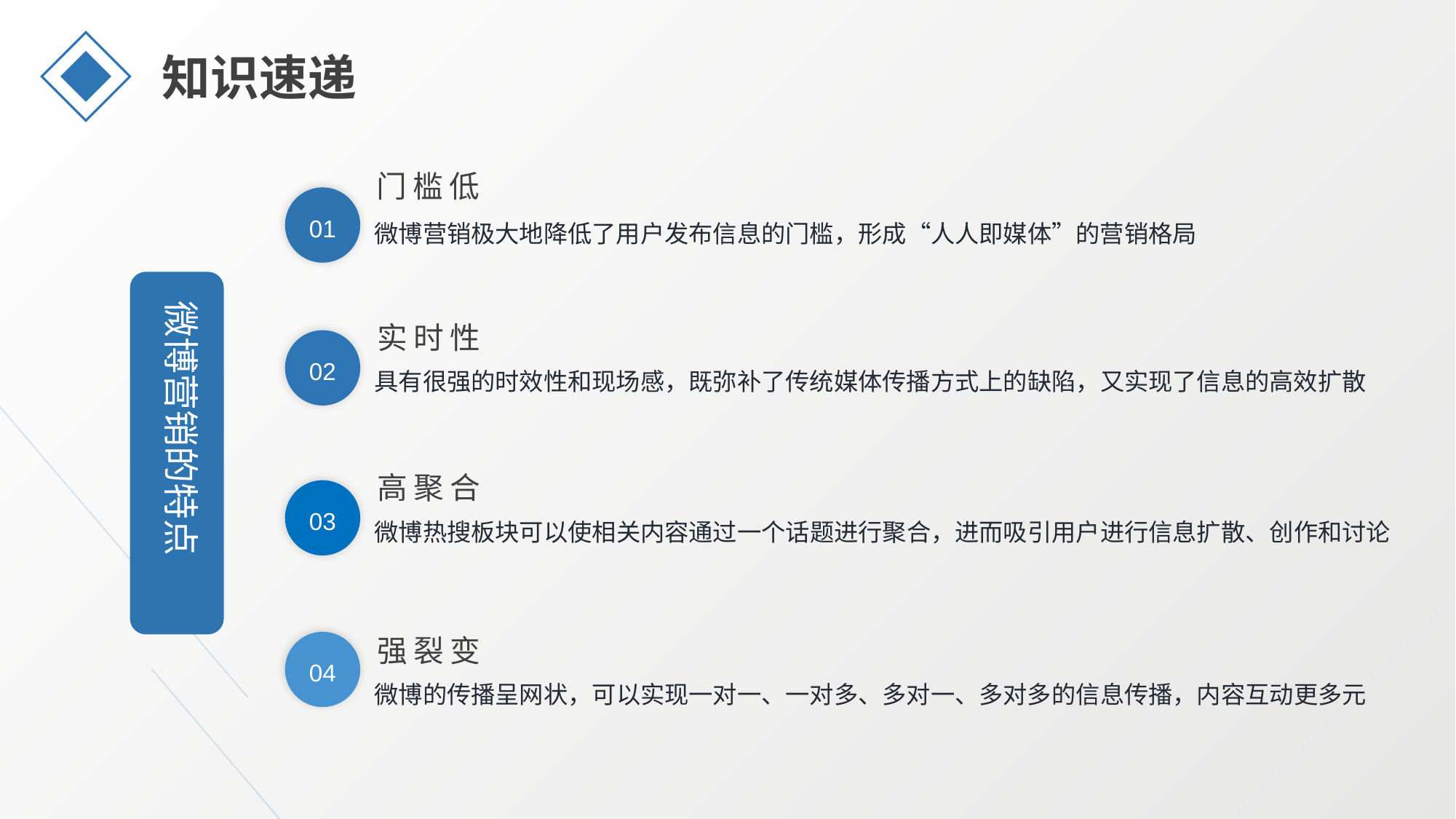

知识速递
门槛低
01
微博营销极大地降低了用户发布信息的门槛，形成“人人即媒体”的营销格局

微博营销的特点
实时性
02
具有很强的时效性和现场感，既弥补了传统媒体传播方式上的缺陷，又实现了信息的高效扩散
高聚合
03
微博热搜板块可以使相关内容通过一个话题进行聚合，进而吸引用户进行信息扩散、创作和讨论
强裂变
04
微博的传播呈网状，可以实现一对一、一对多、多对一、多对多的信息传播，内容互动更多元